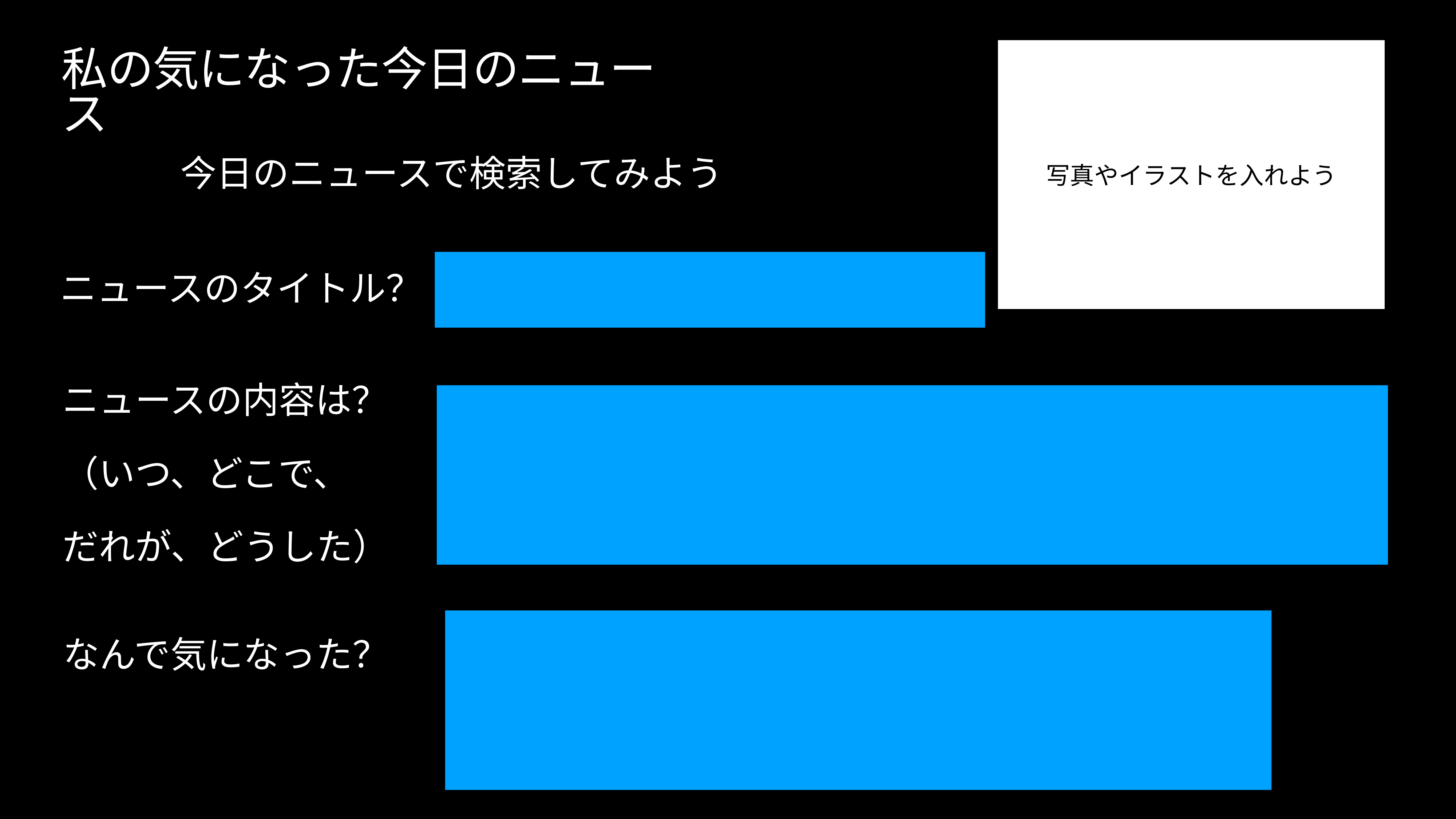

写真やイラストを入れよう
# 私の気になった今日のニュース
今日のニュースで検索してみよう

ニュースのタイトル？
ニュースの内容は？
（いつ、どこで、
だれが、どうした）

なんで気になった？